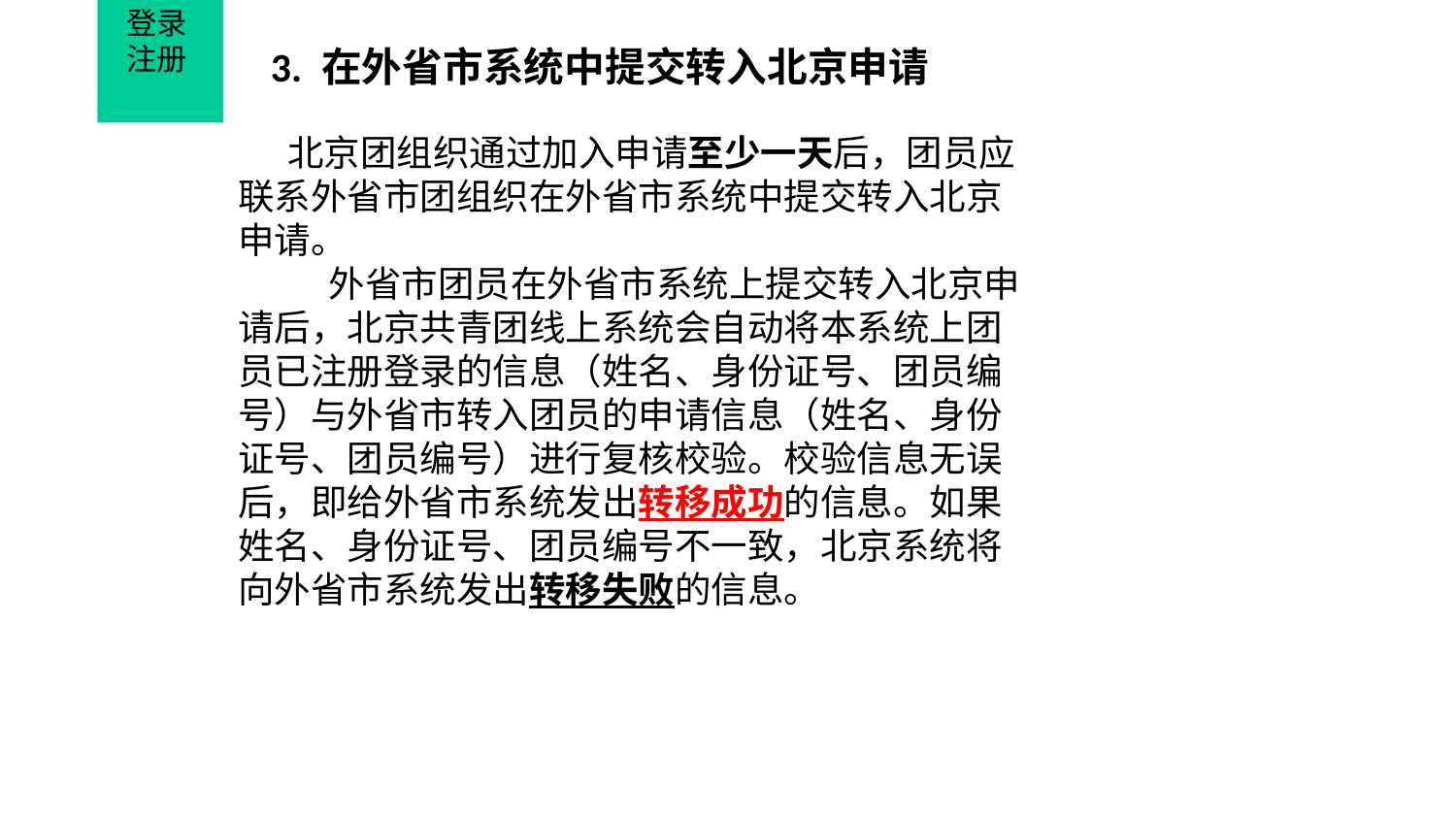

登录
注册
# 3. 在外省市系统中提交转入北京申请
     北京团组织通过加入申请至少一天后，团员应联系外省市团组织在外省市系统中提交转入北京申请。
          外省市团员在外省市系统上提交转入北京申请后，北京共青团线上系统会自动将本系统上团员已注册登录的信息（姓名、身份证号、团员编号）与外省市转入团员的申请信息（姓名、身份证号、团员编号）进行复核校验。校验信息无误后，即给外省市系统发出转移成功的信息。如果姓名、身份证号、团员编号不一致，北京系统将向外省市系统发出转移失败的信息。